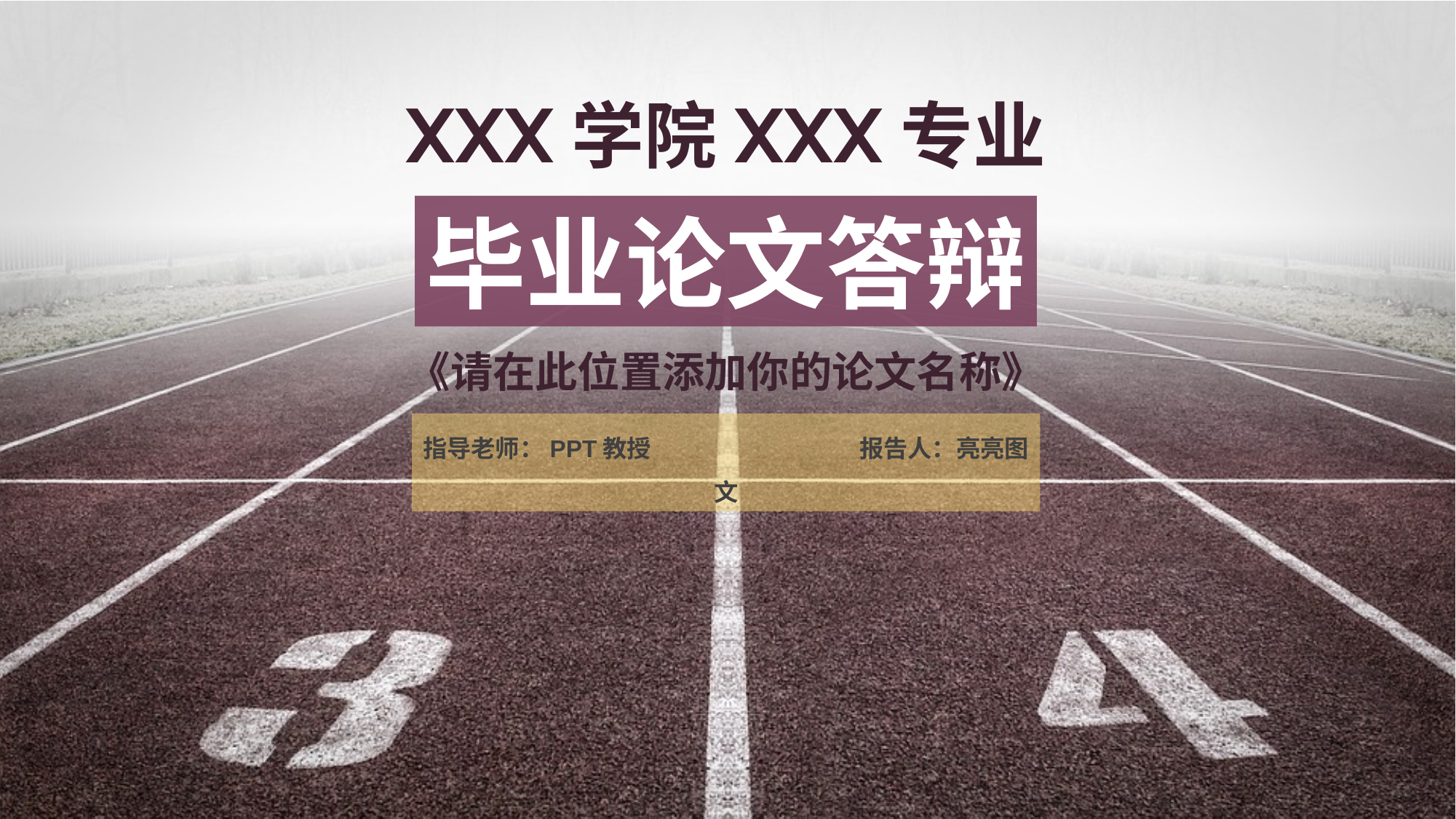

XXX学院XXX专业
毕业论文答辩
《请在此位置添加你的论文名称》
指导老师：PPT教授		报告人：亮亮图文